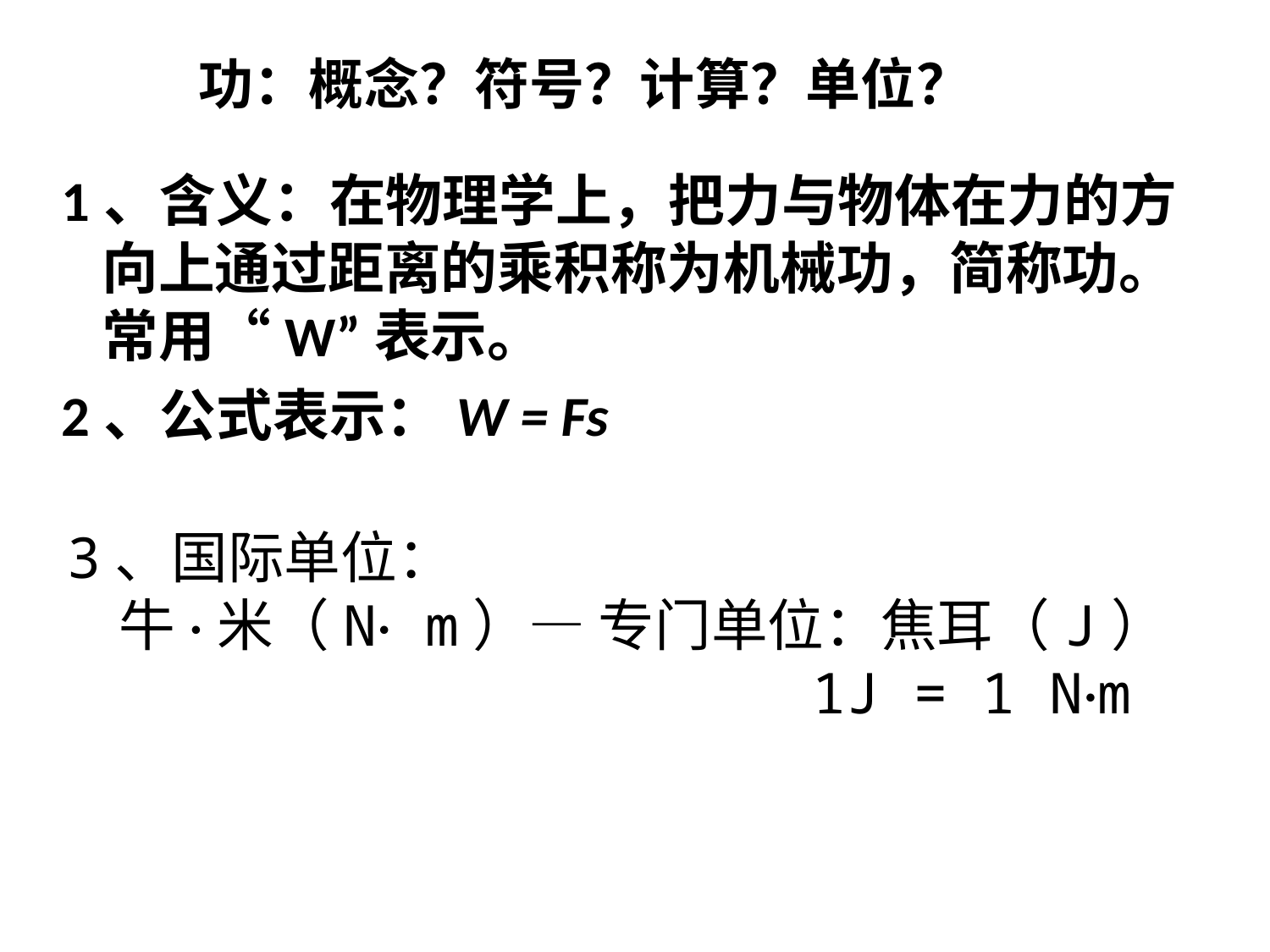

# 功：概念？符号？计算？单位？
 1、含义：在物理学上，把力与物体在力的方向上通过距离的乘积称为机械功，简称功。常用“W”表示。
 2、公式表示：W = Fs

3、国际单位：
   牛·米（N· m）— 专门单位：焦耳（J）
                      1J = 1 N·m